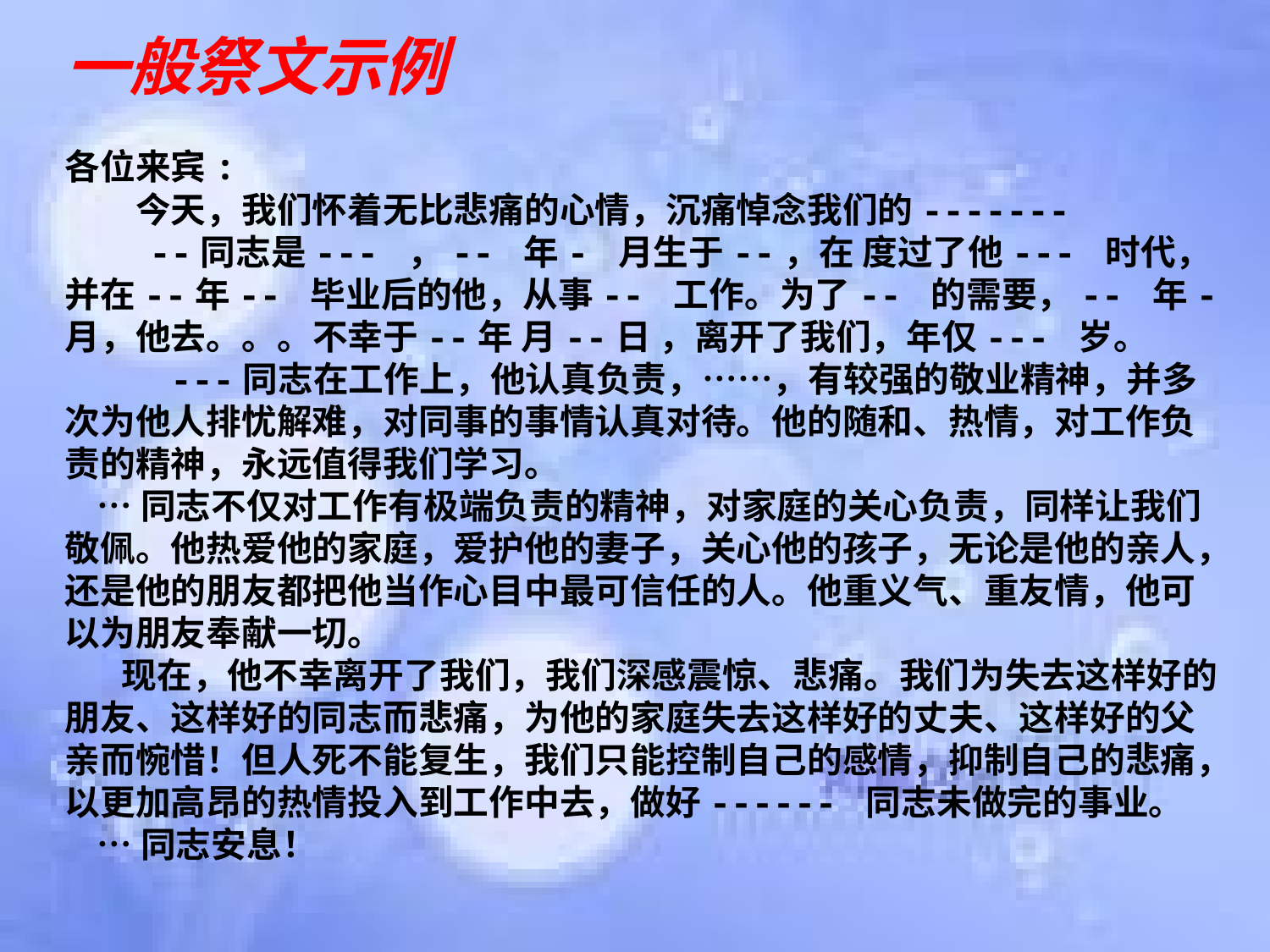

一般祭文示例
各位来宾:
　　今天，我们怀着无比悲痛的心情，沉痛悼念我们的-------
    --同志是--- ，-- 年- 月生于--，在 度过了他--- 时代，并在--年-- 毕业后的他，从事-- 工作。为了-- 的需要，-- 年-月，他去。。。不幸于--年 月--日 ，离开了我们，年仅--- 岁。
     ---同志在工作上，他认真负责，……，有较强的敬业精神，并多次为他人排忧解难，对同事的事情认真对待。他的随和、热情，对工作负责的精神，永远值得我们学习。
    …同志不仅对工作有极端负责的精神，对家庭的关心负责，同样让我们敬佩。他热爱他的家庭，爱护他的妻子，关心他的孩子，无论是他的亲人，还是他的朋友都把他当作心目中最可信任的人。他重义气、重友情，他可以为朋友奉献一切。
      现在，他不幸离开了我们，我们深感震惊、悲痛。我们为失去这样好的朋友、这样好的同志而悲痛，为他的家庭失去这样好的丈夫、这样好的父亲而惋惜！但人死不能复生，我们只能控制自己的感情，抑制自己的悲痛，以更加高昂的热情投入到工作中去，做好------ 同志未做完的事业。
    …同志安息！